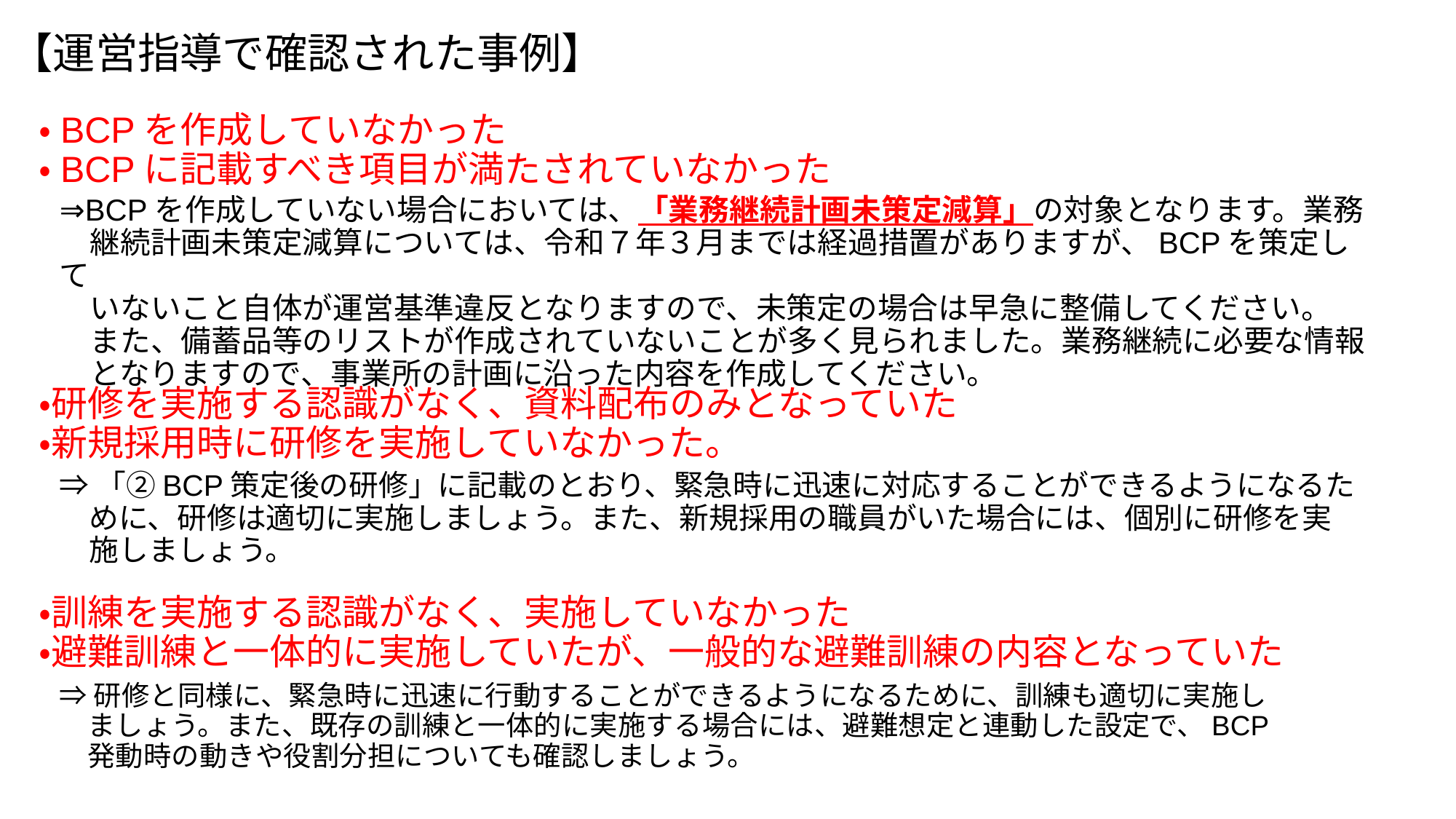

【運営指導で確認された事例】
・BCPを作成していなかった
・BCPに記載すべき項目が満たされていなかった

・研修を実施する認識がなく、資料配布のみとなっていた
・新規採用時に研修を実施していなかった。

・訓練を実施する認識がなく、実施していなかった
・避難訓練と一体的に実施していたが、一般的な避難訓練の内容となっていた

⇒BCPを作成していない場合においては、「業務継続計画未策定減算」の対象となります。業務
　継続計画未策定減算については、令和７年３月までは経過措置がありますが、BCPを策定して
　いないこと自体が運営基準違反となりますので、未策定の場合は早急に整備してください。
　また、備蓄品等のリストが作成されていないことが多く見られました。業務継続に必要な情報
　となりますので、事業所の計画に沿った内容を作成してください。
⇒「②BCP策定後の研修」に記載のとおり、緊急時に迅速に対応することができるようになるた
　めに、研修は適切に実施しましょう。また、新規採用の職員がいた場合には、個別に研修を実
　施しましょう。
⇒研修と同様に、緊急時に迅速に行動することができるようになるために、訓練も適切に実施し
　ましょう。また、既存の訓練と一体的に実施する場合には、避難想定と連動した設定で、BCP
　発動時の動きや役割分担についても確認しましょう。